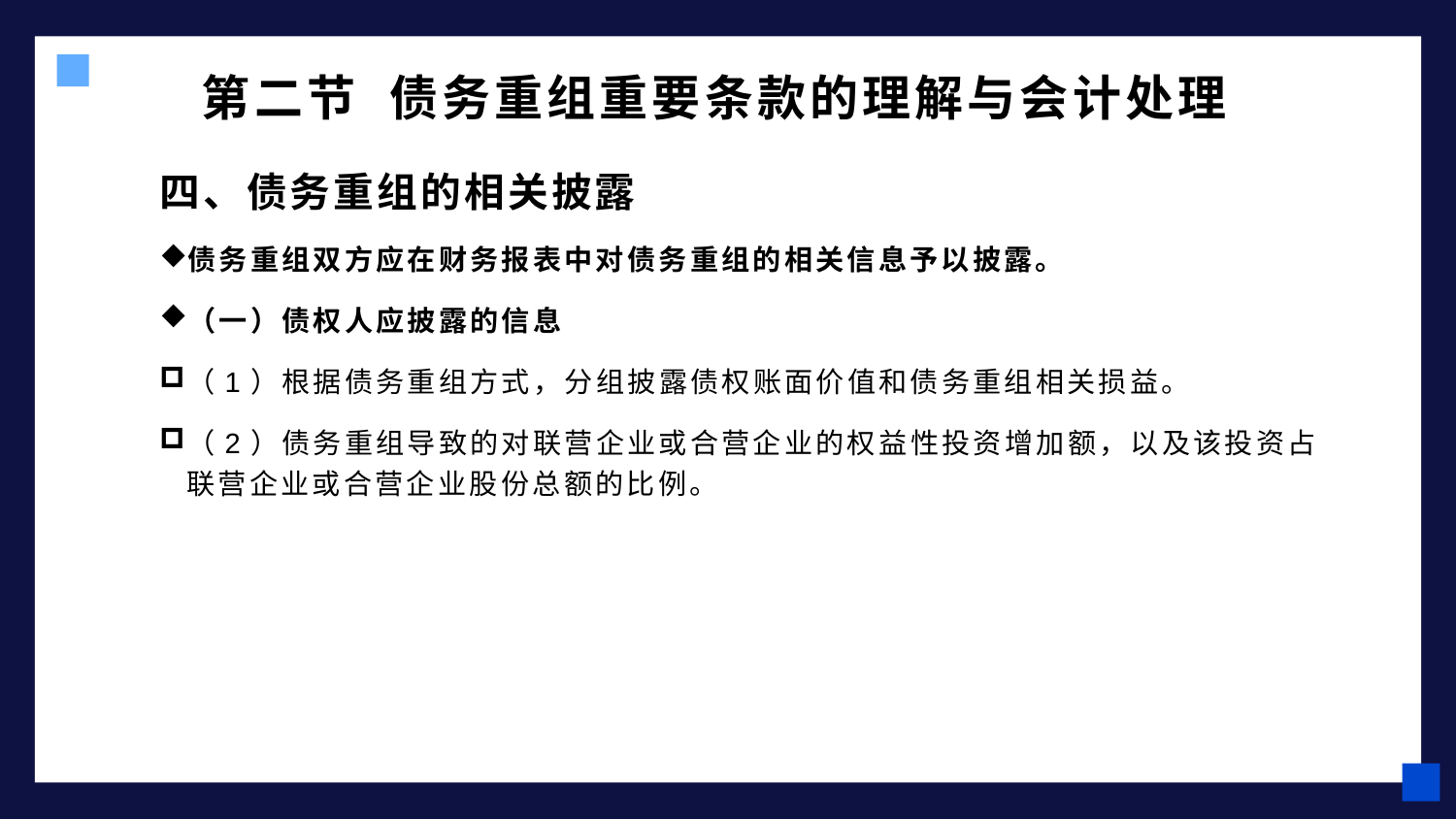

# 第二节  债务重组重要条款的理解与会计处理
四、债务重组的相关披露
债务重组双方应在财务报表中对债务重组的相关信息予以披露。
（一）债权人应披露的信息
（1）根据债务重组方式，分组披露债权账面价值和债务重组相关损益。
（2）债务重组导致的对联营企业或合营企业的权益性投资增加额，以及该投资占联营企业或合营企业股份总额的比例。